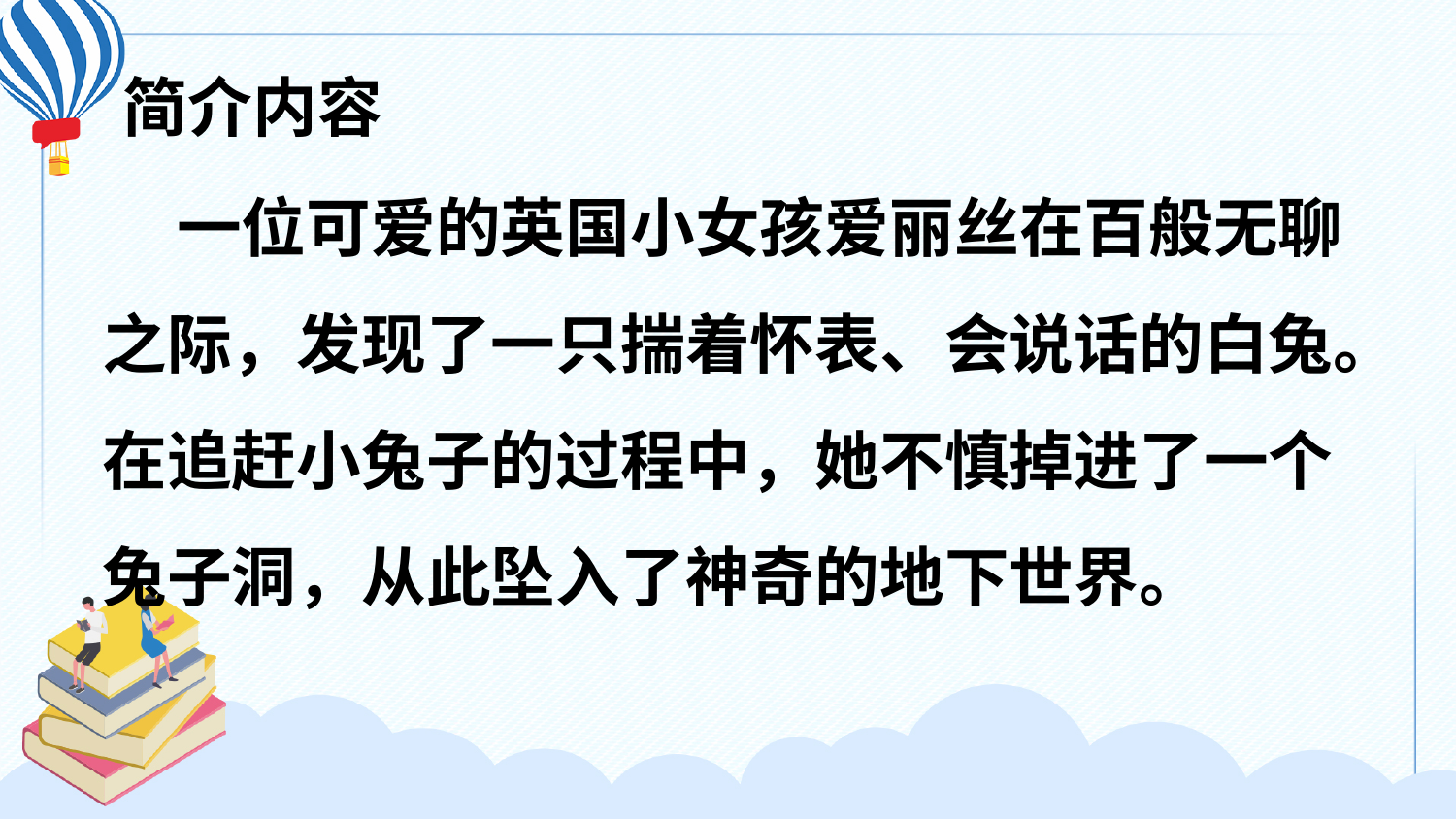

简介内容
    一位可爱的英国小女孩爱丽丝在百般无聊之际，发现了一只揣着怀表、会说话的白兔。在追赶小兔子的过程中，她不慎掉进了一个兔子洞，从此坠入了神奇的地下世界。